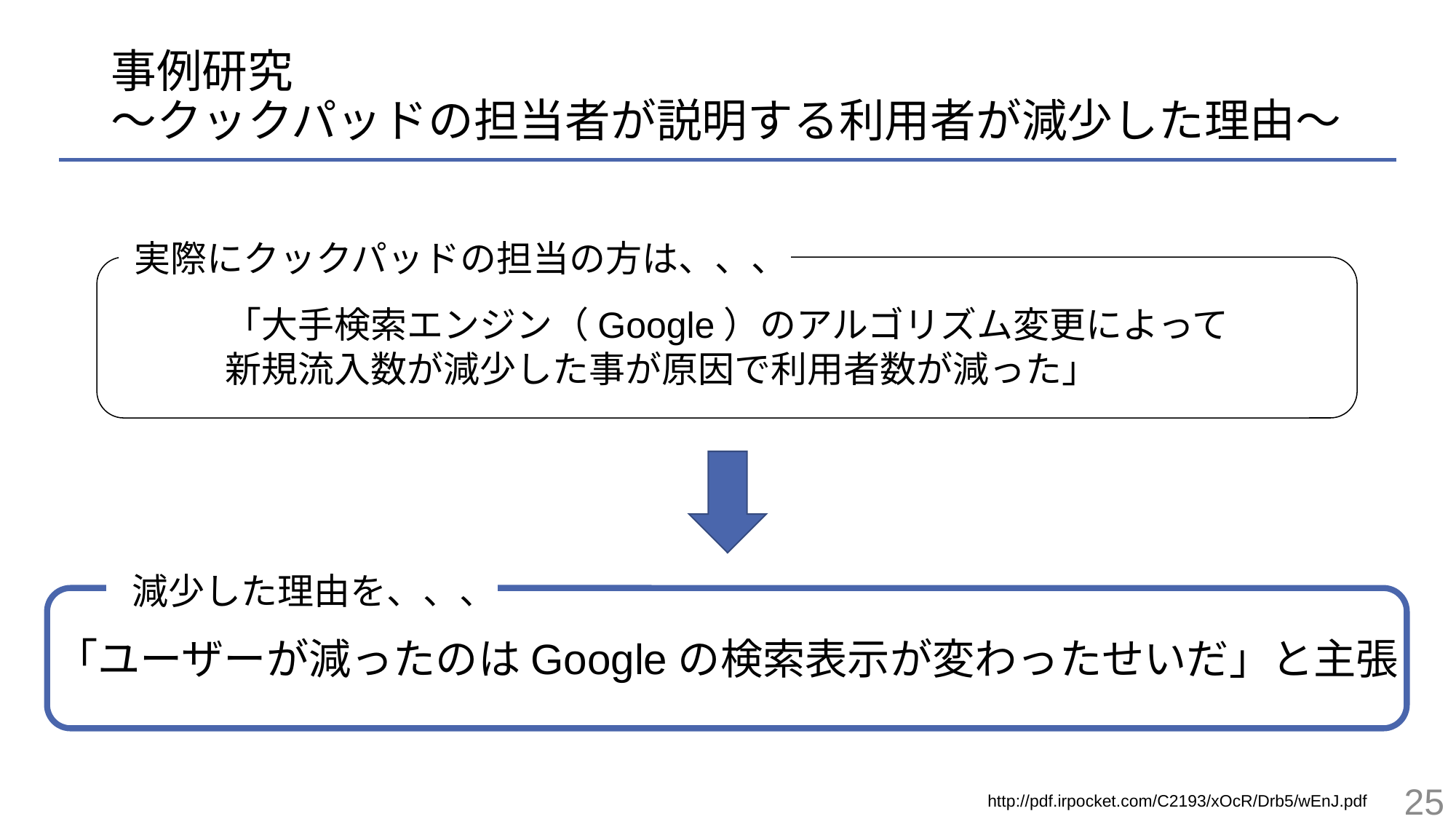

# 事例研究 〜クックパッドの担当者が説明する利用者が減少した理由〜

実際にクックパッドの担当の方は、、、

「大手検索エンジン（Google）のアルゴリズム変更によって
新規流入数が減少した事が原因で利用者数が減った」

減少した理由を、、、

「ユーザーが減ったのはGoogleの検索表示が変わったせいだ」と主張
25
http://pdf.irpocket.com/C2193/xOcR/Drb5/wEnJ.pdf